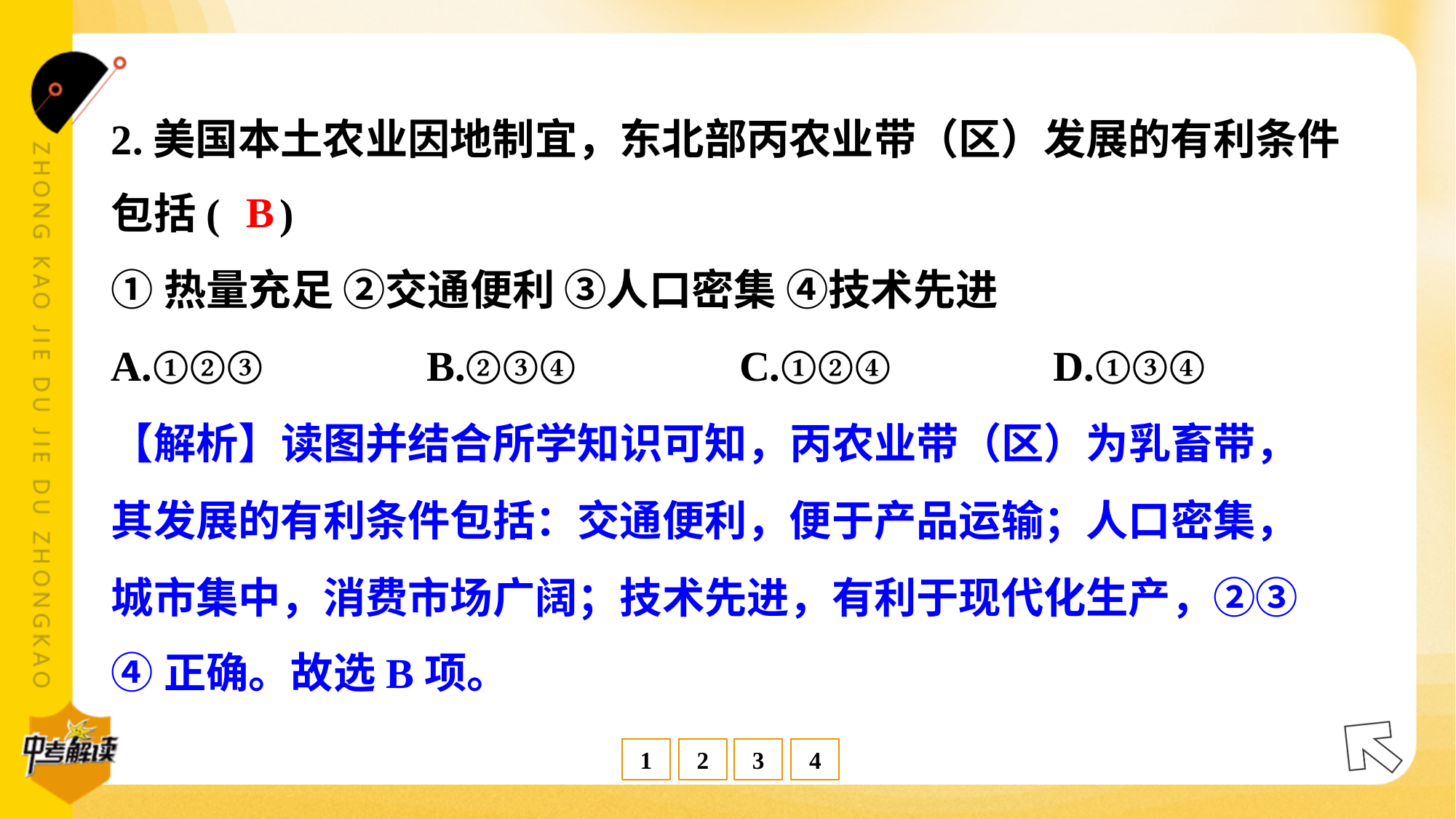

2.美国本土农业因地制宜，东北部丙农业带（区）发展的有利条件
包括(     )
B
①热量充足 ②交通便利 ③人口密集 ④技术先进
A.①②③	B.②③④	C.①②④	D.①③④
【解析】读图并结合所学知识可知，丙农业带（区）为乳畜带，
其发展的有利条件包括：交通便利，便于产品运输；人口密集，
城市集中，消费市场广阔；技术先进，有利于现代化生产，②③
④正确。故选B项。